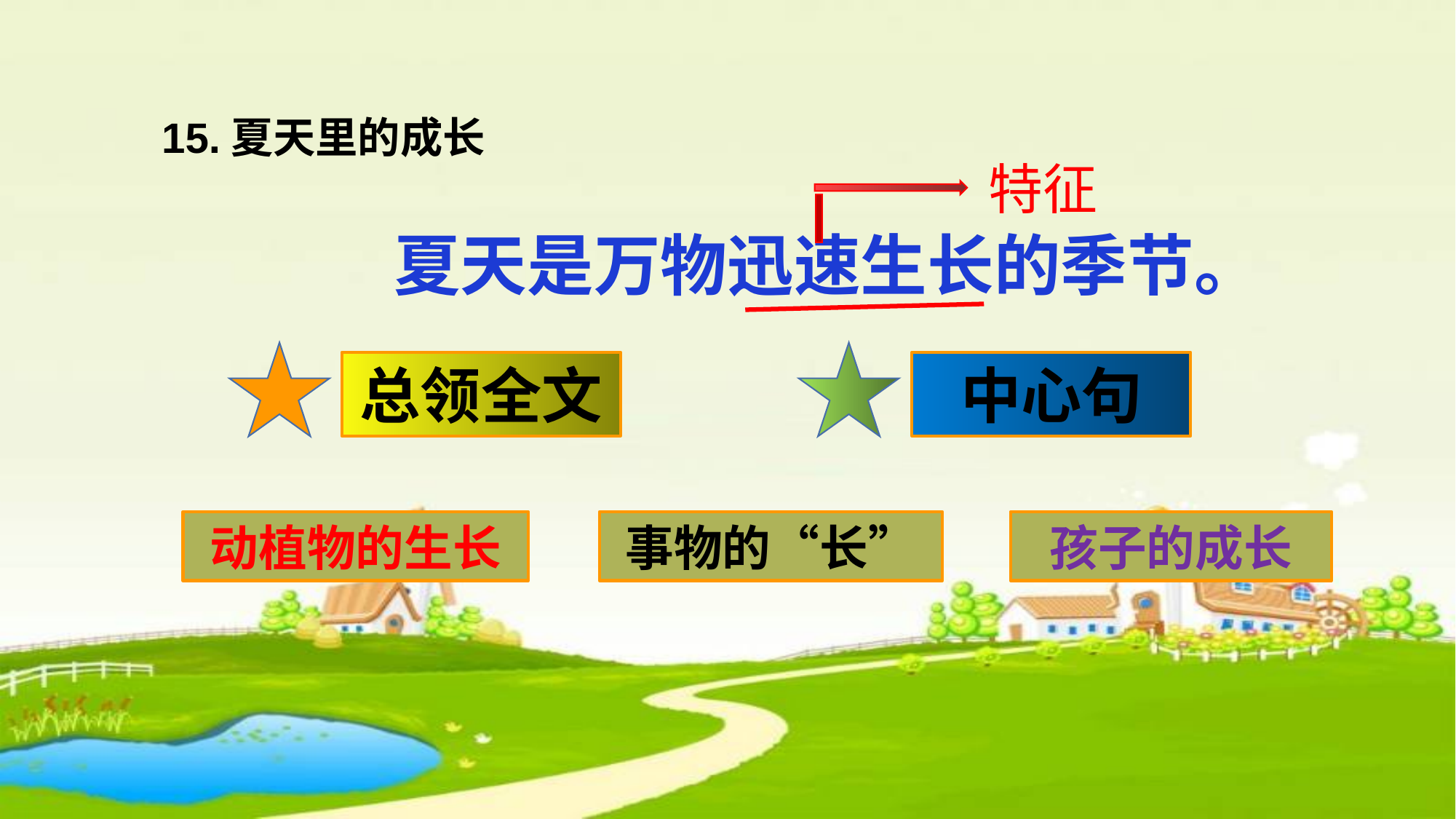

15.夏天里的成长
特征

夏天是万物迅速生长的季节。

总领全文
中心句
动植物的生长
事物的“长”
孩子的成长